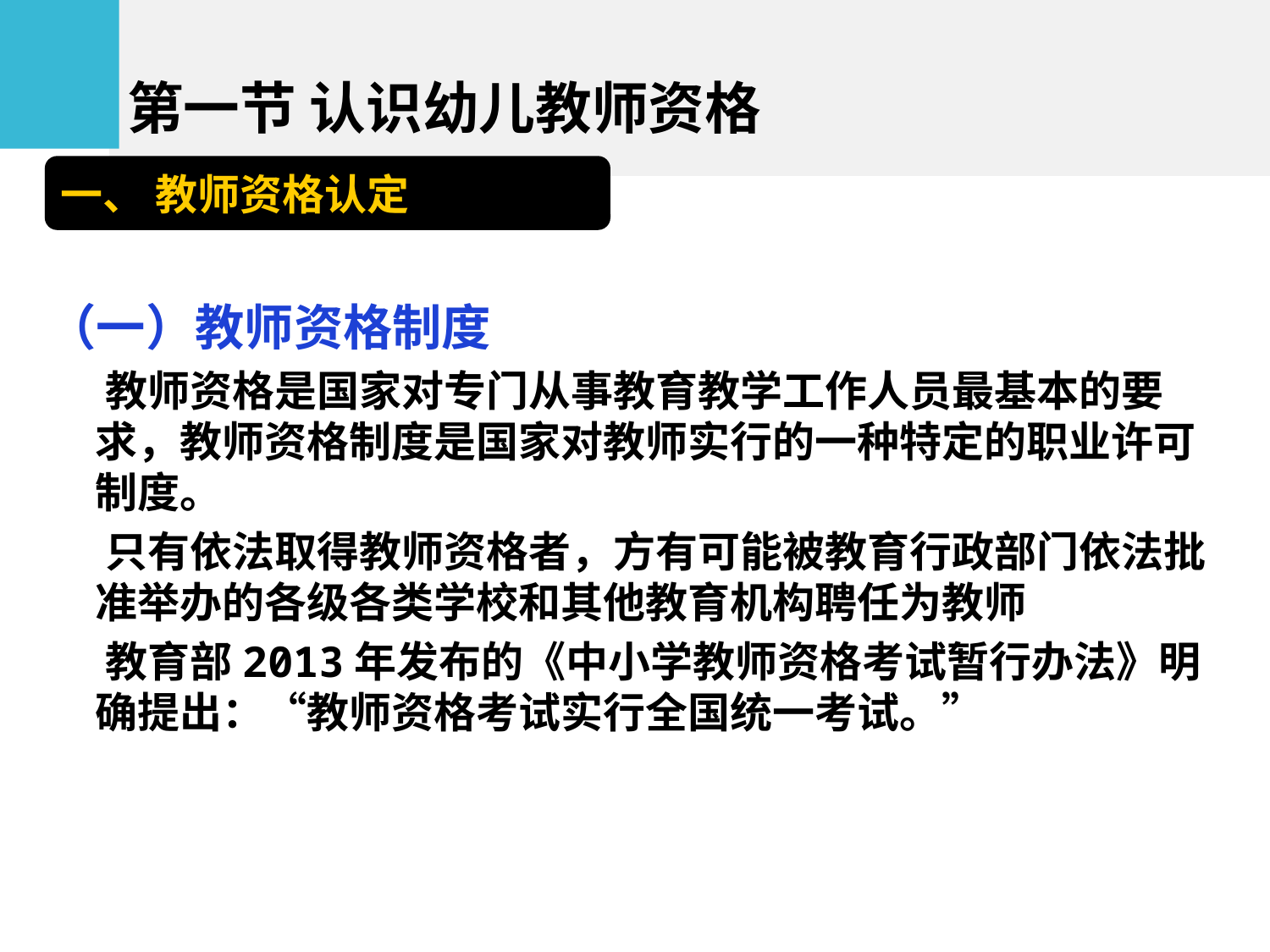

第一节 认识幼儿教师资格

一、 教师资格认定

（一）教师资格制度
     教师资格是国家对专门从事教育教学工作人员最基本的要求，教师资格制度是国家对教师实行的一种特定的职业许可制度。
     只有依法取得教师资格者，方有可能被教育行政部门依法批准举办的各级各类学校和其他教育机构聘任为教师
     教育部2013年发布的《中小学教师资格考试暂行办法》明确提出：“教师资格考试实行全国统一考试。”